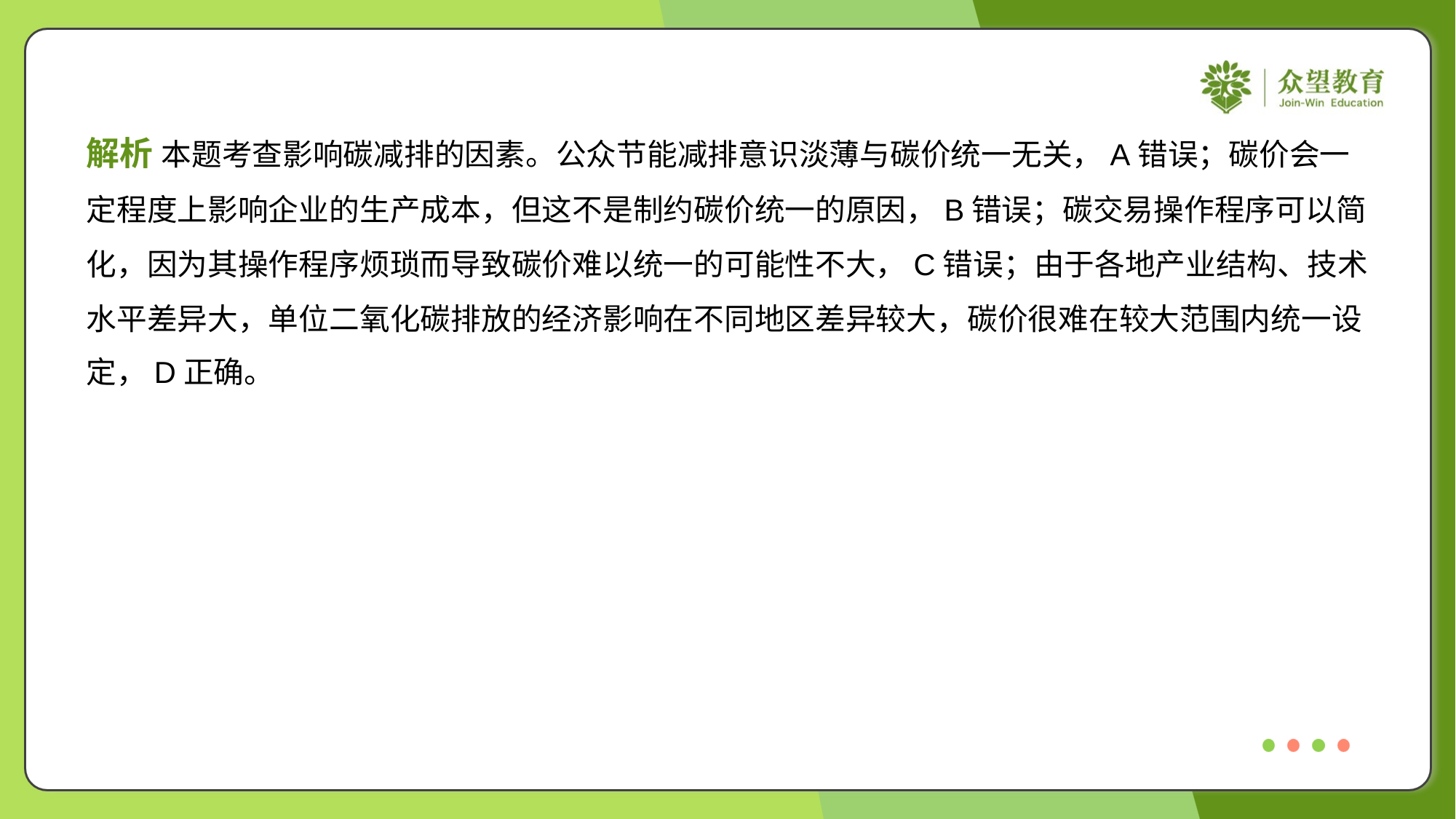

解析 本题考查影响碳减排的因素。公众节能减排意识淡薄与碳价统一无关，A错误；碳价会一
定程度上影响企业的生产成本，但这不是制约碳价统一的原因，B错误；碳交易操作程序可以简
化，因为其操作程序烦琐而导致碳价难以统一的可能性不大，C错误；由于各地产业结构、技术
水平差异大，单位二氧化碳排放的经济影响在不同地区差异较大，碳价很难在较大范围内统一设
定，D正确。